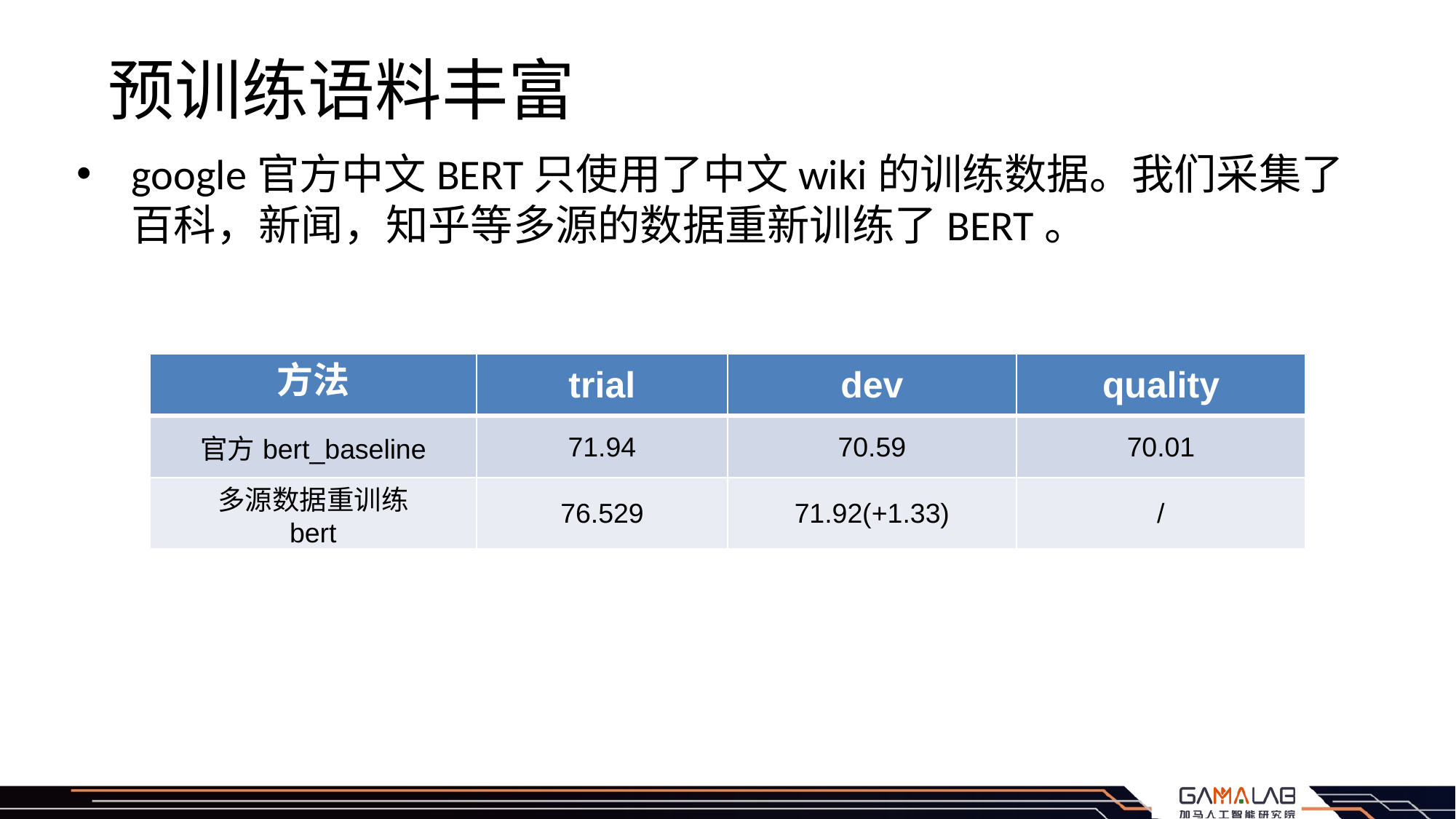

# 预训练语料丰富
google官方中文BERT只使用了中文wiki的训练数据。我们采集了百科，新闻，知乎等多源的数据重新训练了BERT。
| 方法 | trial | dev | quality |
| --- | --- | --- | --- |
| 官方bert\_baseline | 71.94 | 70.59 | 70.01 |
| 多源数据重训练 bert | 76.529 | 71.92(+1.33) | / |